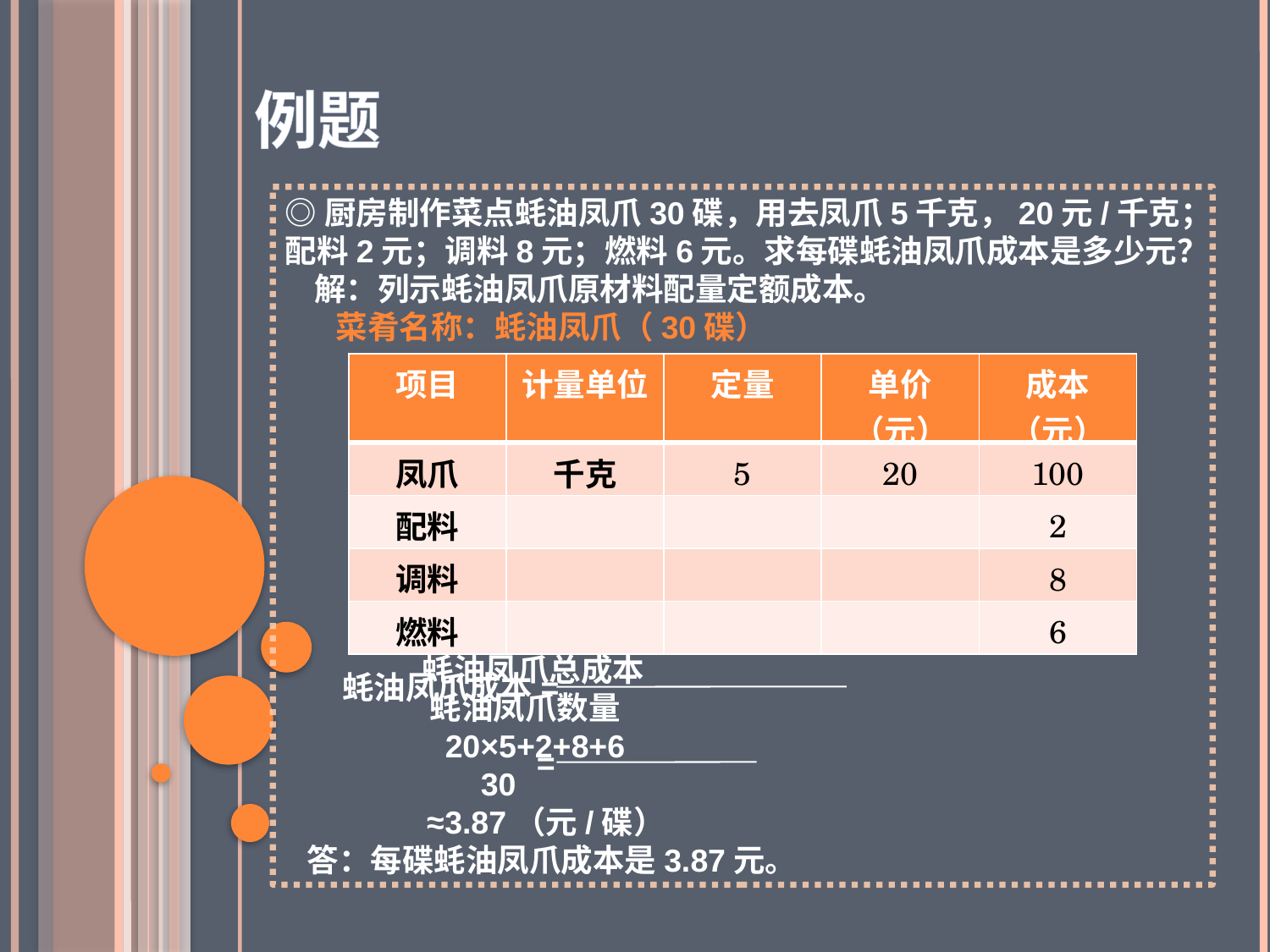

例题
◎厨房制作菜点蚝油凤爪30碟，用去凤爪5千克，20元/千克；配料2元；调料8元；燃料6元。求每碟蚝油凤爪成本是多少元？
   解：列示蚝油凤爪原材料配量定额成本。
      菜肴名称：蚝油凤爪（30碟）

                  蚝油凤爪总成本
                   蚝油凤爪数量
                  20×5+2+8+6
                      30
                ≈3.87（元/碟）
  答：每碟蚝油凤爪成本是3.87元。
| 项目 | 计量单位 | 定量 | 单价（元） | 成本（元） |
| --- | --- | --- | --- | --- |
| 凤爪 | 千克 | 5 | 20 | 100 |
| 配料 |  |  |  | 2 |
| 调料 |  |  |  | 8 |
| 燃料 |  |  |  | 6 |
蚝油凤爪成本=
=